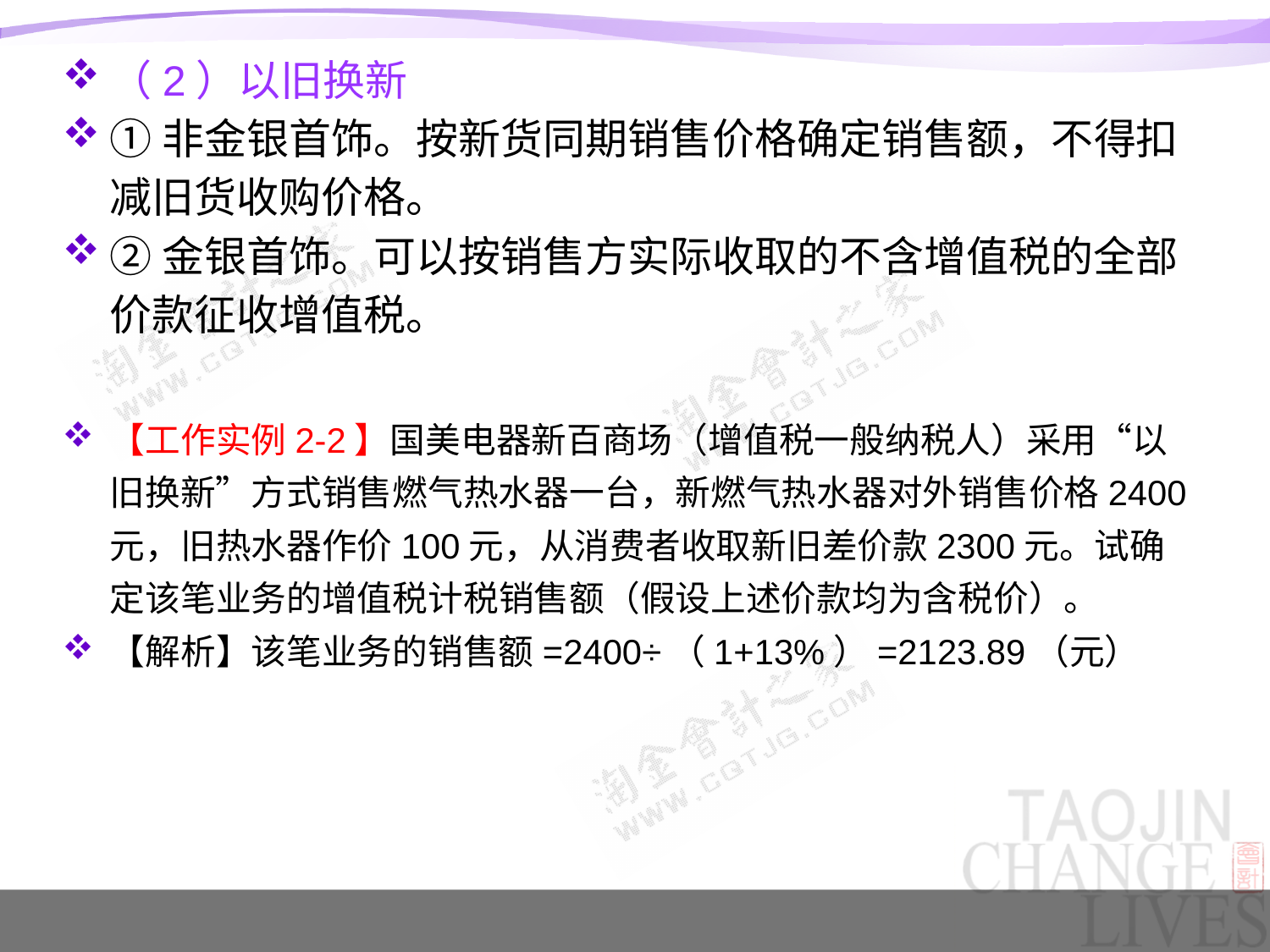

（2）以旧换新
①非金银首饰。按新货同期销售价格确定销售额，不得扣减旧货收购价格。
②金银首饰。可以按销售方实际收取的不含增值税的全部价款征收增值税。

【工作实例2-2】国美电器新百商场（增值税一般纳税人）采用“以旧换新”方式销售燃气热水器一台，新燃气热水器对外销售价格2400元，旧热水器作价100元，从消费者收取新旧差价款2300元。试确定该笔业务的增值税计税销售额（假设上述价款均为含税价）。
【解析】该笔业务的销售额=2400÷（1+13%）=2123.89（元）
#